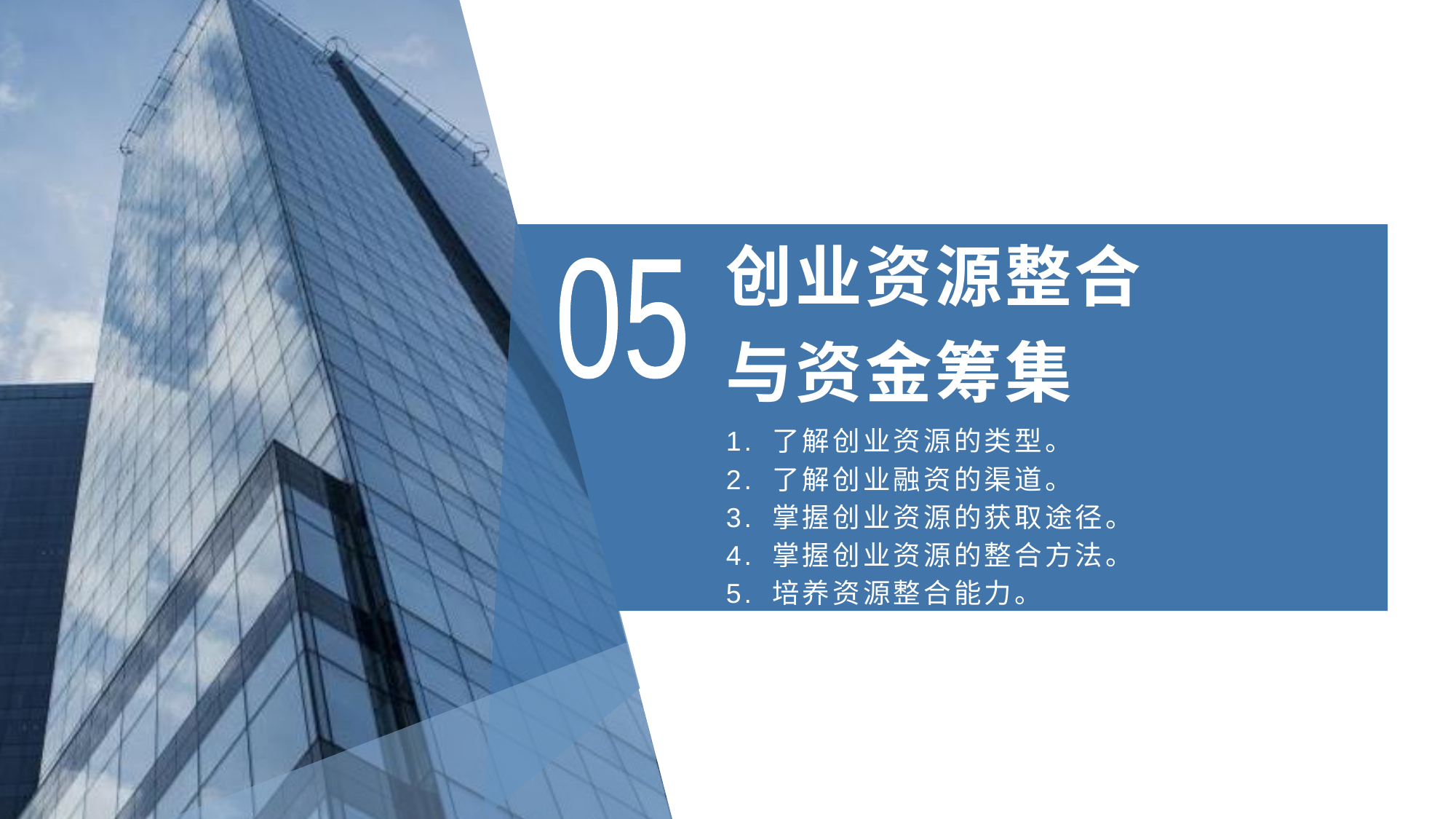

# 创业资源整合 与资金筹集
05
1. 了解创业资源的类型。
2. 了解创业融资的渠道。
3. 掌握创业资源的获取途径。
4. 掌握创业资源的整合方法。
5. 培养资源整合能力。